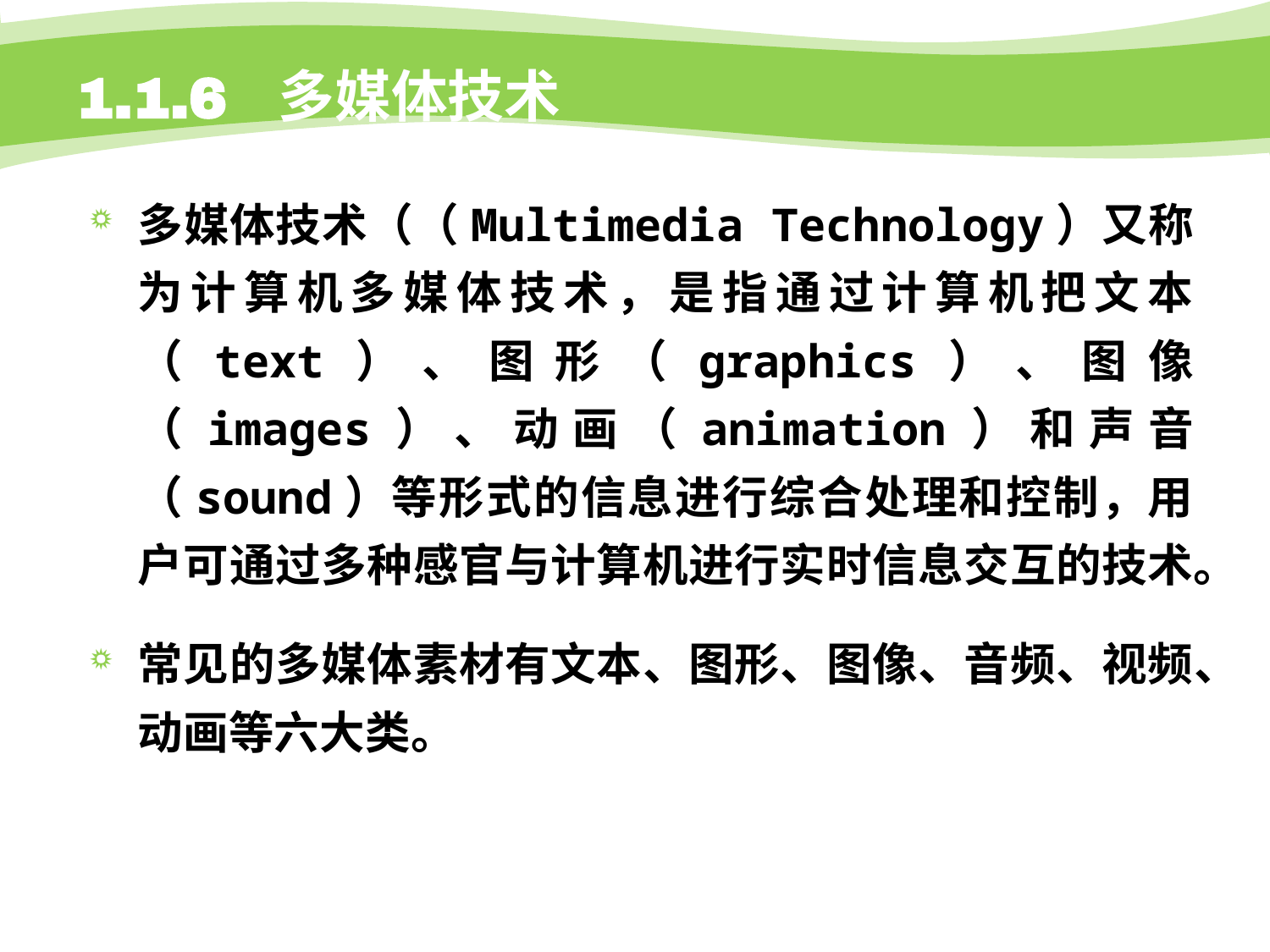

# 1.1.6  多媒体技术
多媒体技术（（Multimedia Technology）又称为计算机多媒体技术，是指通过计算机把文本（text）、图形（graphics）、图像（images）、动画（animation）和声音（sound）等形式的信息进行综合处理和控制，用户可通过多种感官与计算机进行实时信息交互的技术。
常见的多媒体素材有文本、图形、图像、音频、视频、动画等六大类。